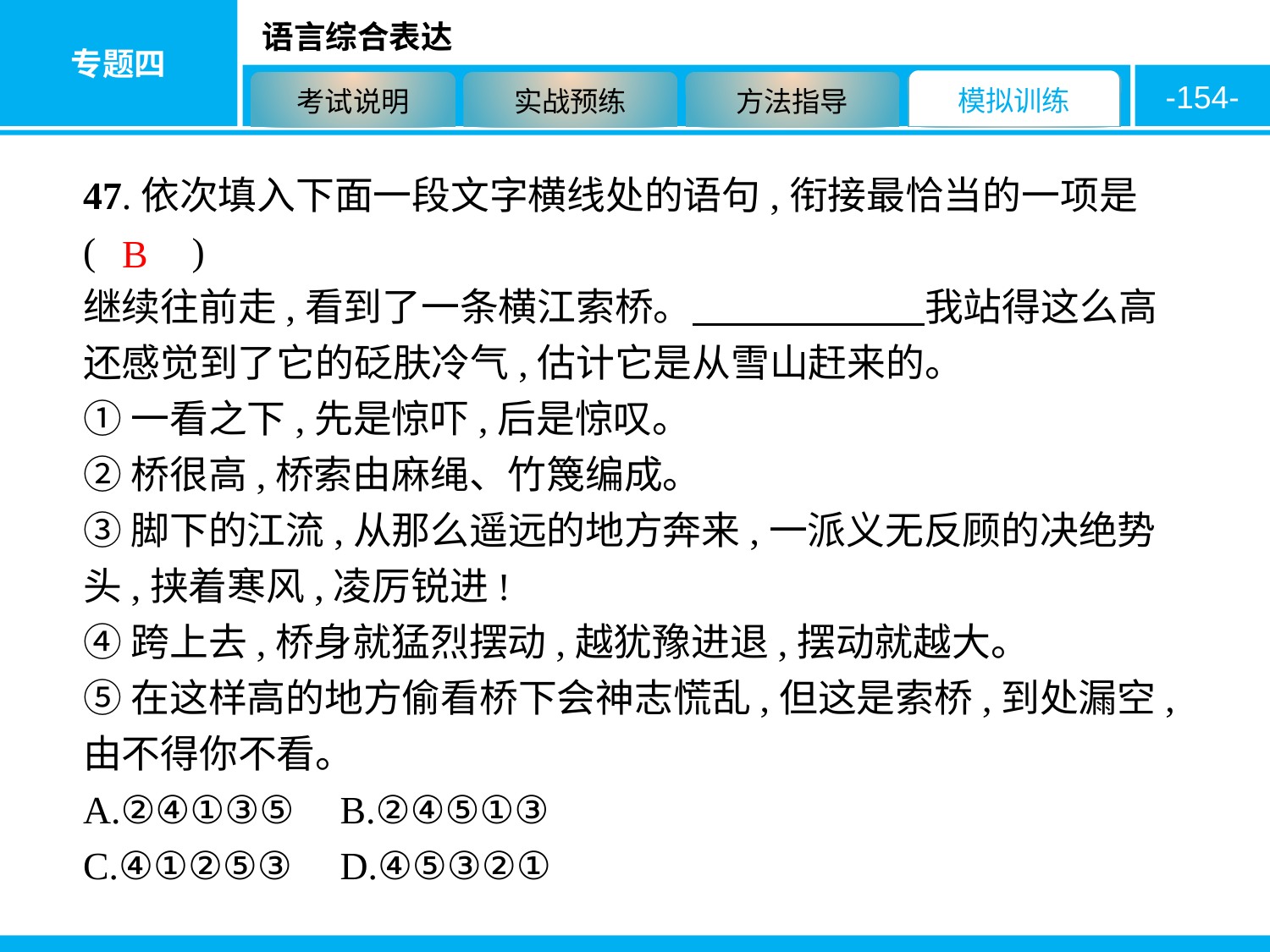

-154-
47.依次填入下面一段文字横线处的语句,衔接最恰当的一项是 (　　)
继续往前走,看到了一条横江索桥。　　　　　　我站得这么高还感觉到了它的砭肤冷气,估计它是从雪山赶来的。
①一看之下,先是惊吓,后是惊叹。
②桥很高,桥索由麻绳、竹篾编成。
③脚下的江流,从那么遥远的地方奔来,一派义无反顾的决绝势头,挟着寒风,凌厉锐进!
④跨上去,桥身就猛烈摆动,越犹豫进退,摆动就越大。
⑤在这样高的地方偷看桥下会神志慌乱,但这是索桥,到处漏空,由不得你不看。
A.②④①③⑤	B.②④⑤①③
C.④①②⑤③	D.④⑤③②①
B